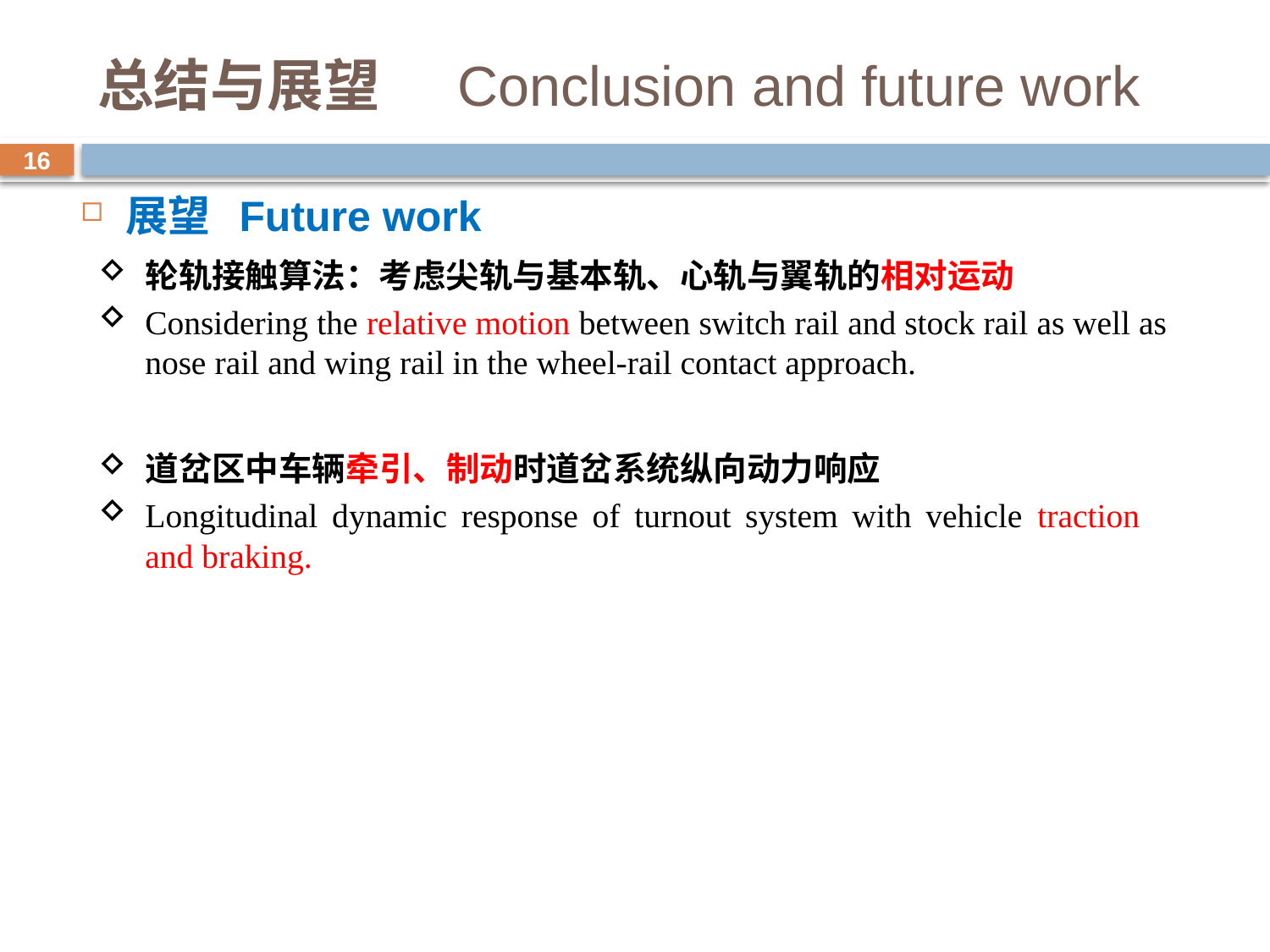

# 总结与展望     Conclusion and future work
16
展望  Future work
轮轨接触算法：考虑尖轨与基本轨、心轨与翼轨的相对运动
Considering the relative motion between switch rail and stock rail as well as nose rail and wing rail in the wheel-rail contact approach.
道岔区中车辆牵引、制动时道岔系统纵向动力响应
Longitudinal dynamic response of turnout system with vehicle traction and braking.